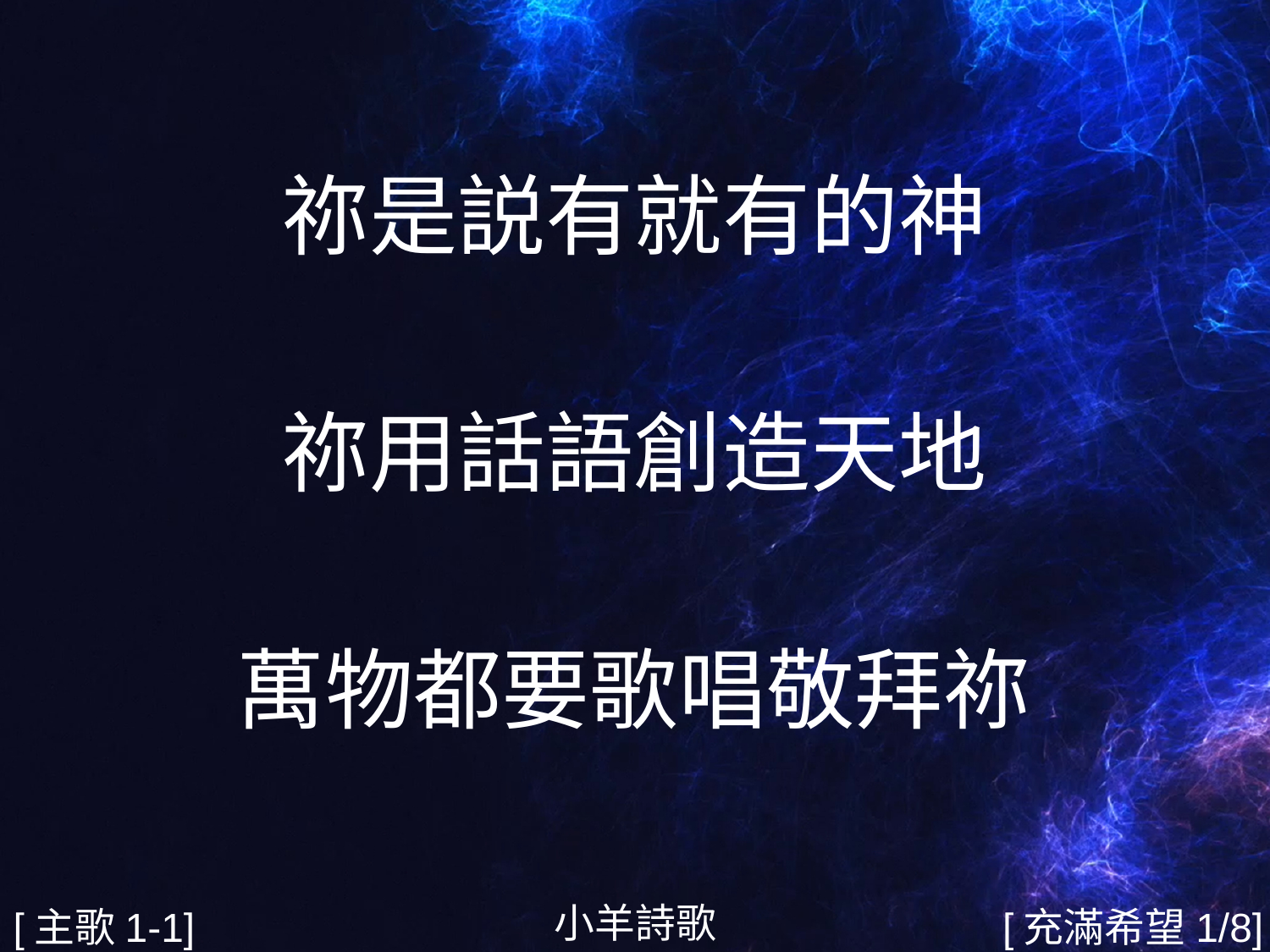

祢是説有就有的神

祢用話語創造天地

萬物都要歌唱敬拜祢

#

小羊詩歌
[主歌1-1]
[充滿希望1/8]